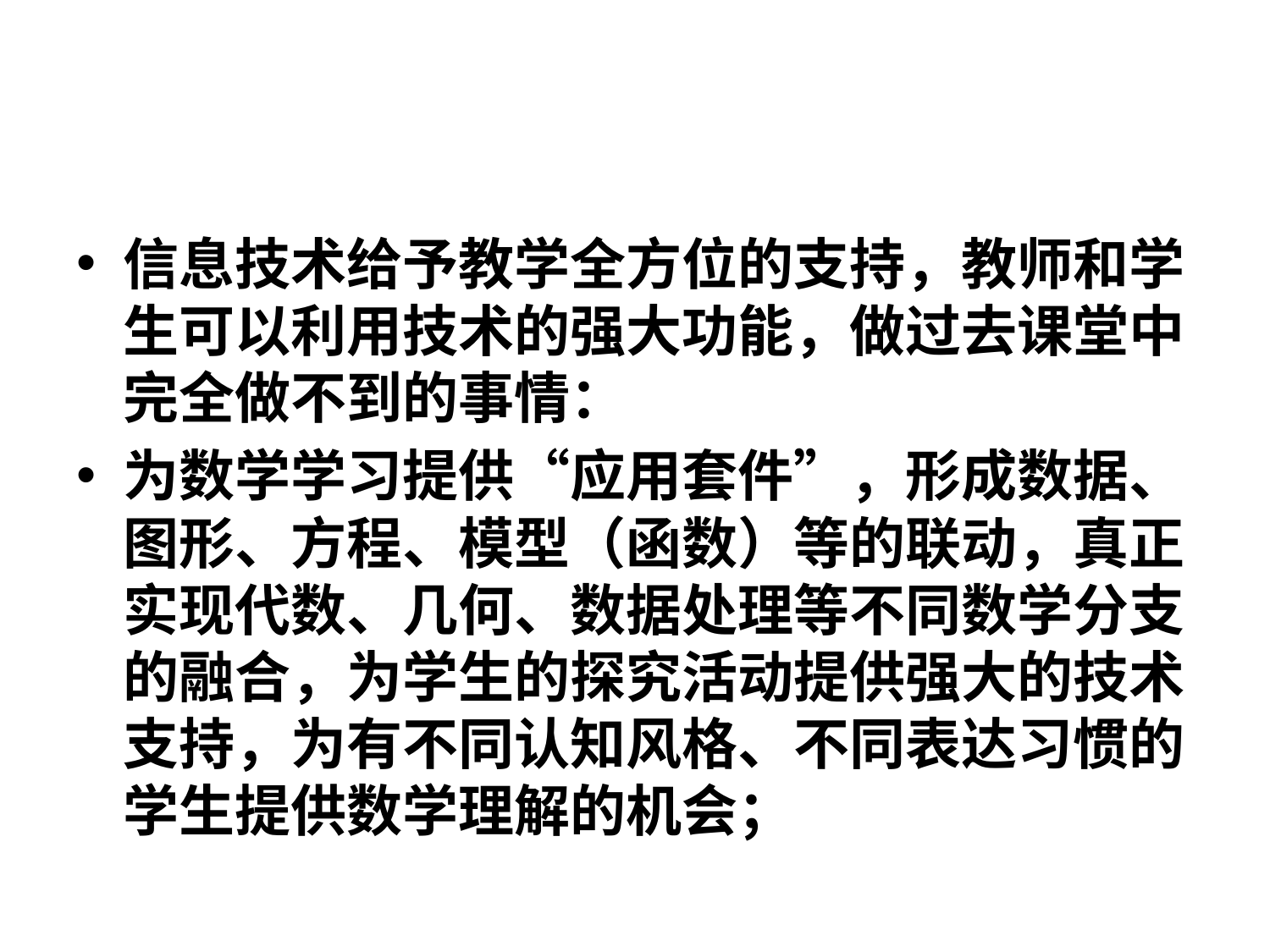

#
信息技术给予教学全方位的支持，教师和学生可以利用技术的强大功能，做过去课堂中完全做不到的事情：
为数学学习提供“应用套件”，形成数据、图形、方程、模型（函数）等的联动，真正实现代数、几何、数据处理等不同数学分支的融合，为学生的探究活动提供强大的技术支持，为有不同认知风格、不同表达习惯的学生提供数学理解的机会；